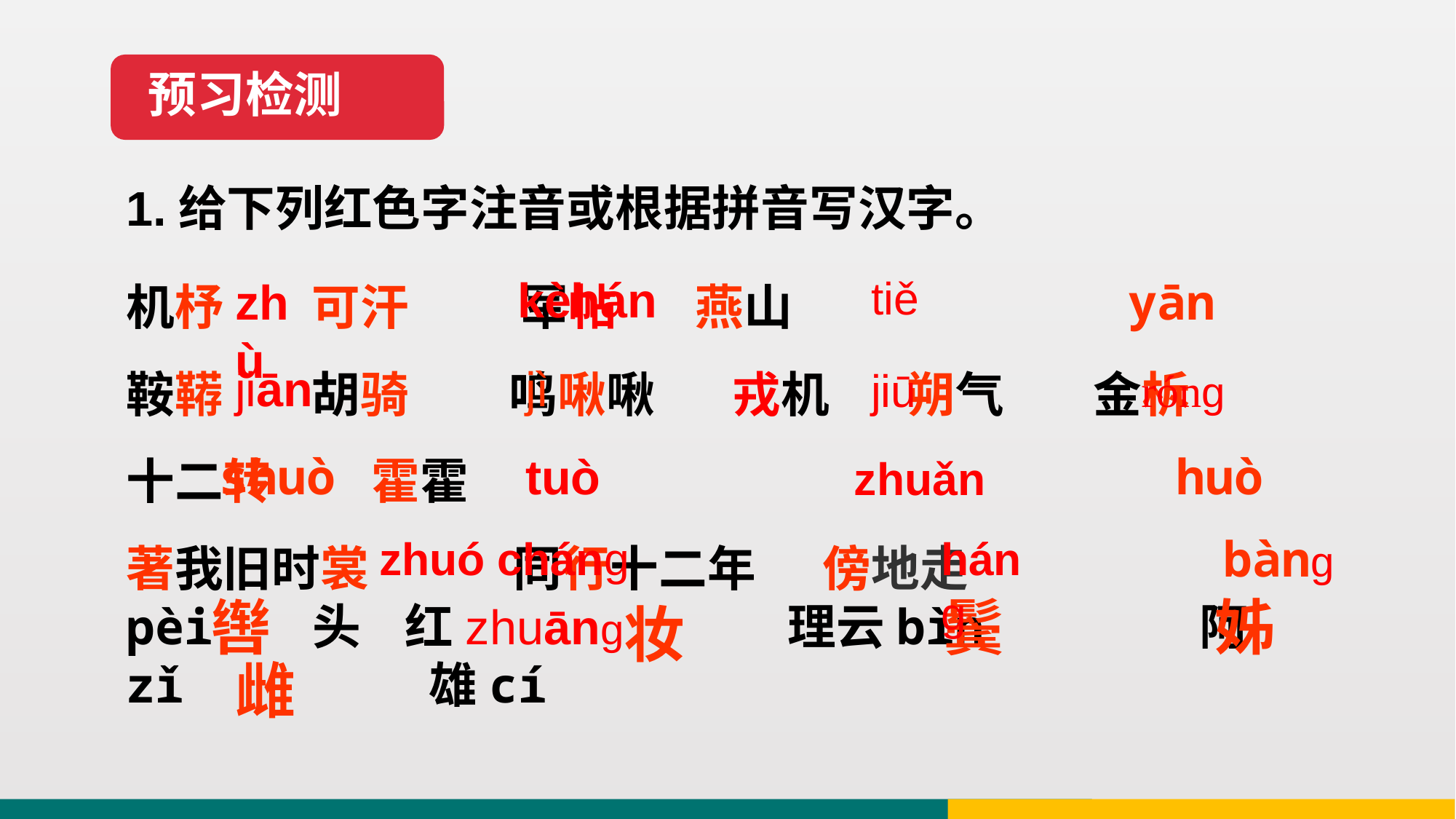

预习检测
1.给下列红色字注音或根据拼音写汉字。
机杼        可汗          军帖       燕山
鞍鞯        胡骑         鸣啾啾       戎机       朔气        金柝        十二转         霍霍
著我旧时裳             同行十二年      傍地走
pèi   头    红zhuāng             理云bìn       阿zǐ        雄cí
kèhán
tiě
zhù
yān
jì
jiān
 róng
jiū
shuò
huò
tuò
zhuǎn
bàng
zhuó cháng
háng
鬓
辔
姊
妆
雌